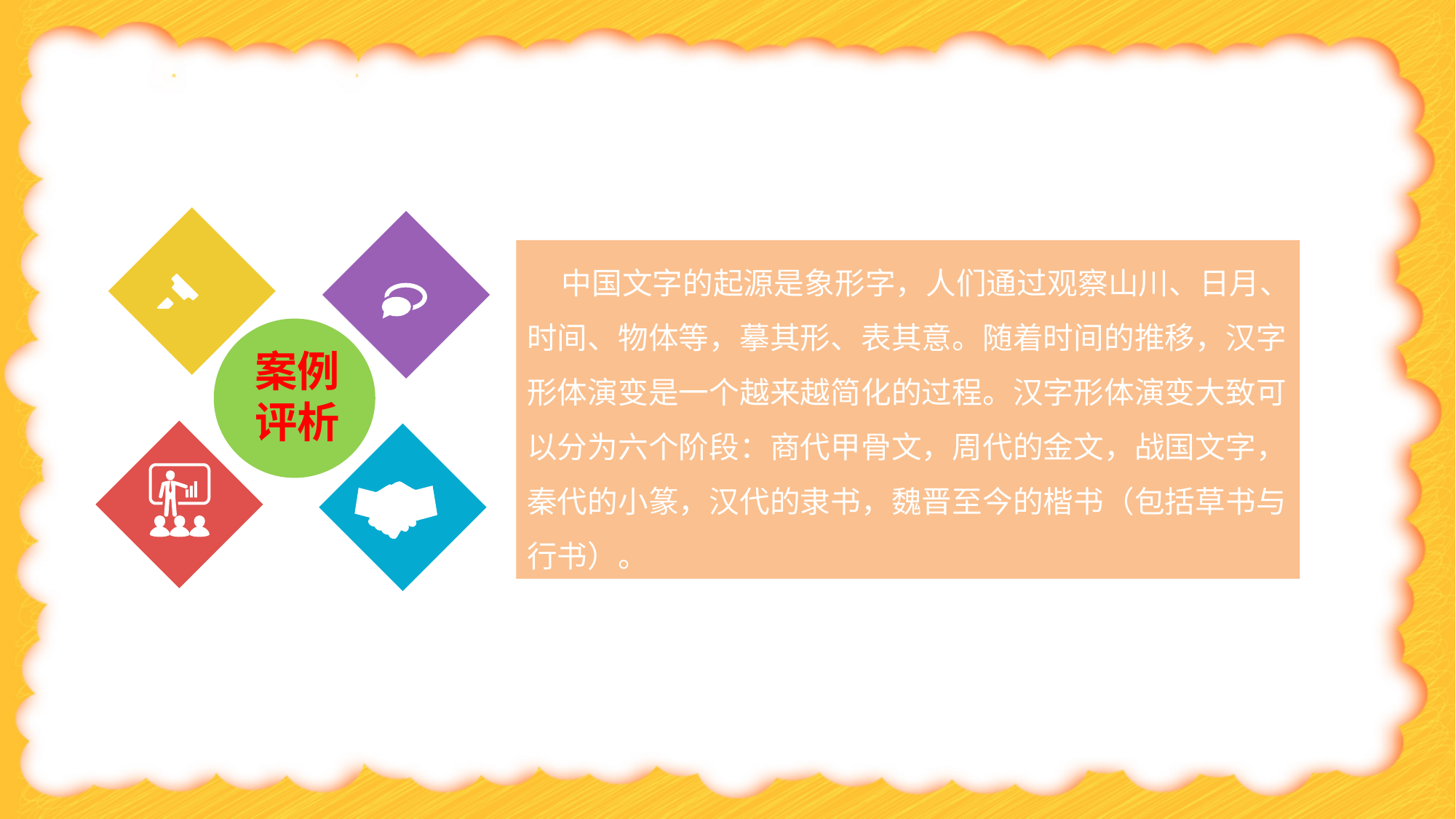

案例
评析

中国文字的起源是象形字，人们通过观察山川、日月、时间、物体等，摹其形、表其意。随着时间的推移，汉字形体演变是一个越来越简化的过程。汉字形体演变大致可以分为六个阶段：商代甲骨文，周代的金文，战国文字，秦代的小篆，汉代的隶书，魏晋至今的楷书（包括草书与行书）。